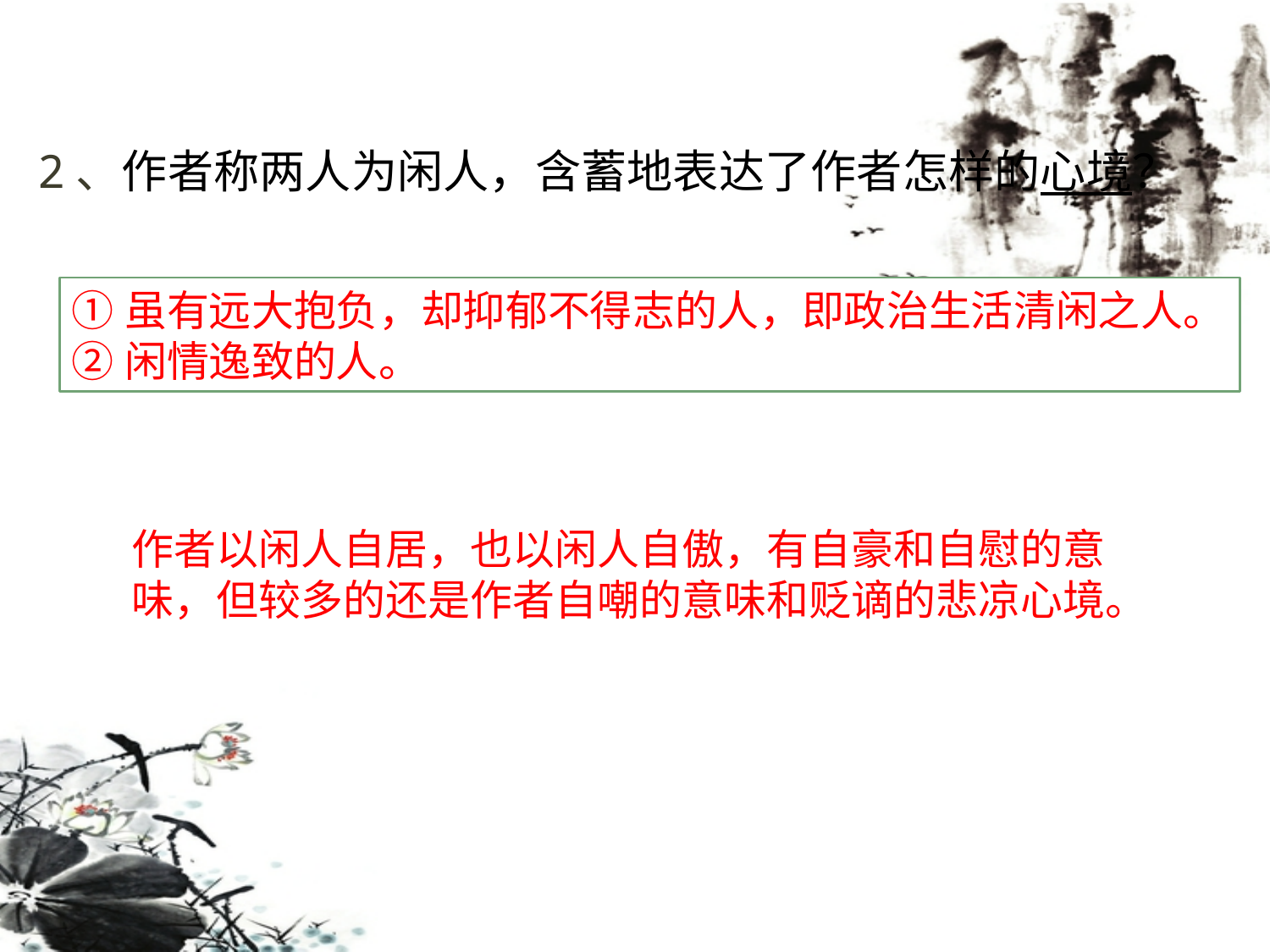

2、作者称两人为闲人，含蓄地表达了作者怎样的心境？
①虽有远大抱负，却抑郁不得志的人，即政治生活清闲之人。
②闲情逸致的人。
作者以闲人自居，也以闲人自傲，有自豪和自慰的意味，但较多的还是作者自嘲的意味和贬谪的悲凉心境。